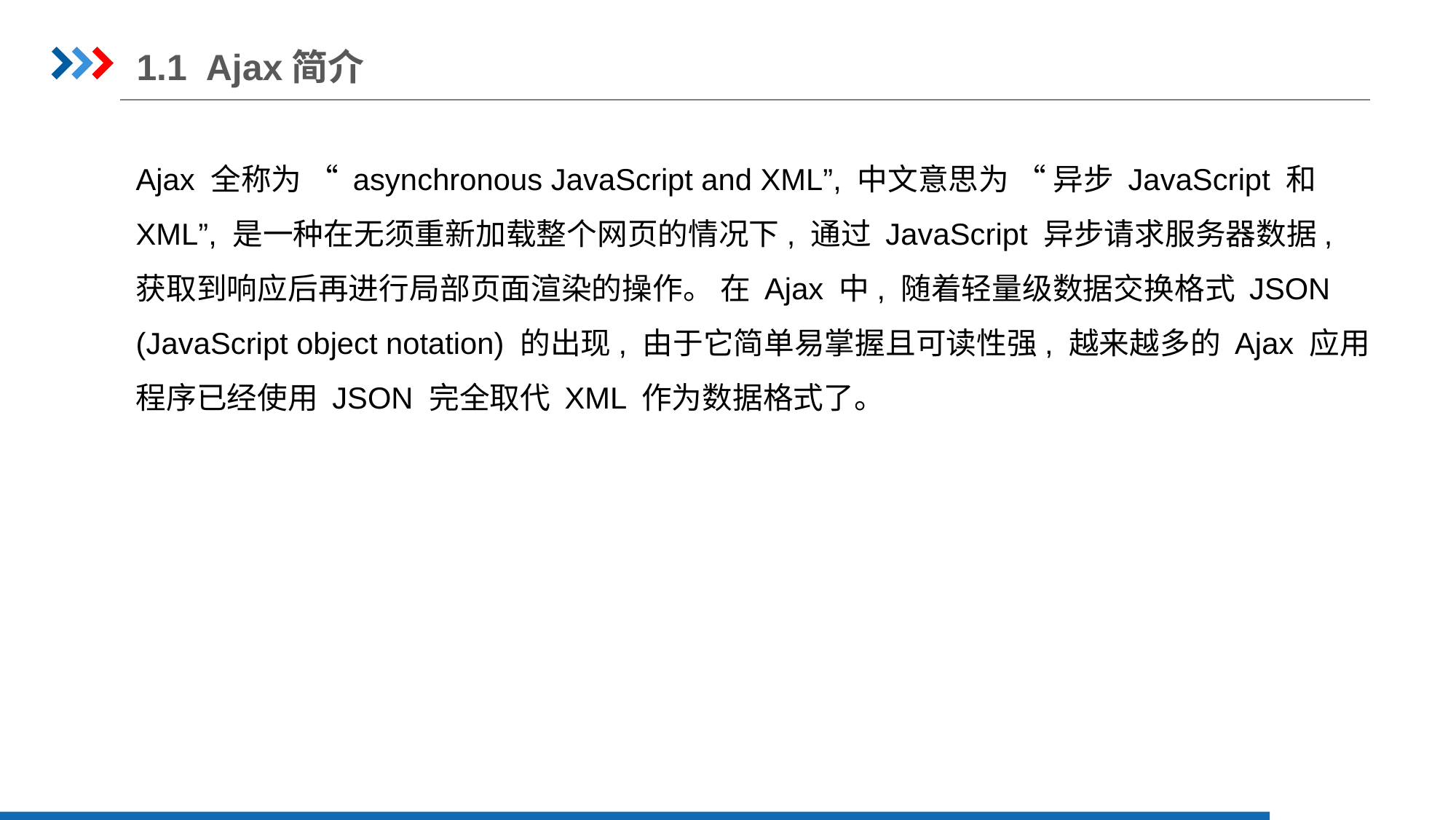

1.1  Ajax简介
Ajax 全称为 “ asynchronous JavaScript and XML”, 中文意思为 “ 异步 JavaScript 和
XML”, 是一种在无须重新加载整个网页的情况下, 通过 JavaScript 异步请求服务器数据,
获取到响应后再进行局部页面渲染的操作。 在 Ajax 中, 随着轻量级数据交换格式 JSON
(JavaScript object notation) 的出现, 由于它简单易掌握且可读性强, 越来越多的 Ajax 应用
程序已经使用 JSON 完全取代 XML 作为数据格式了。